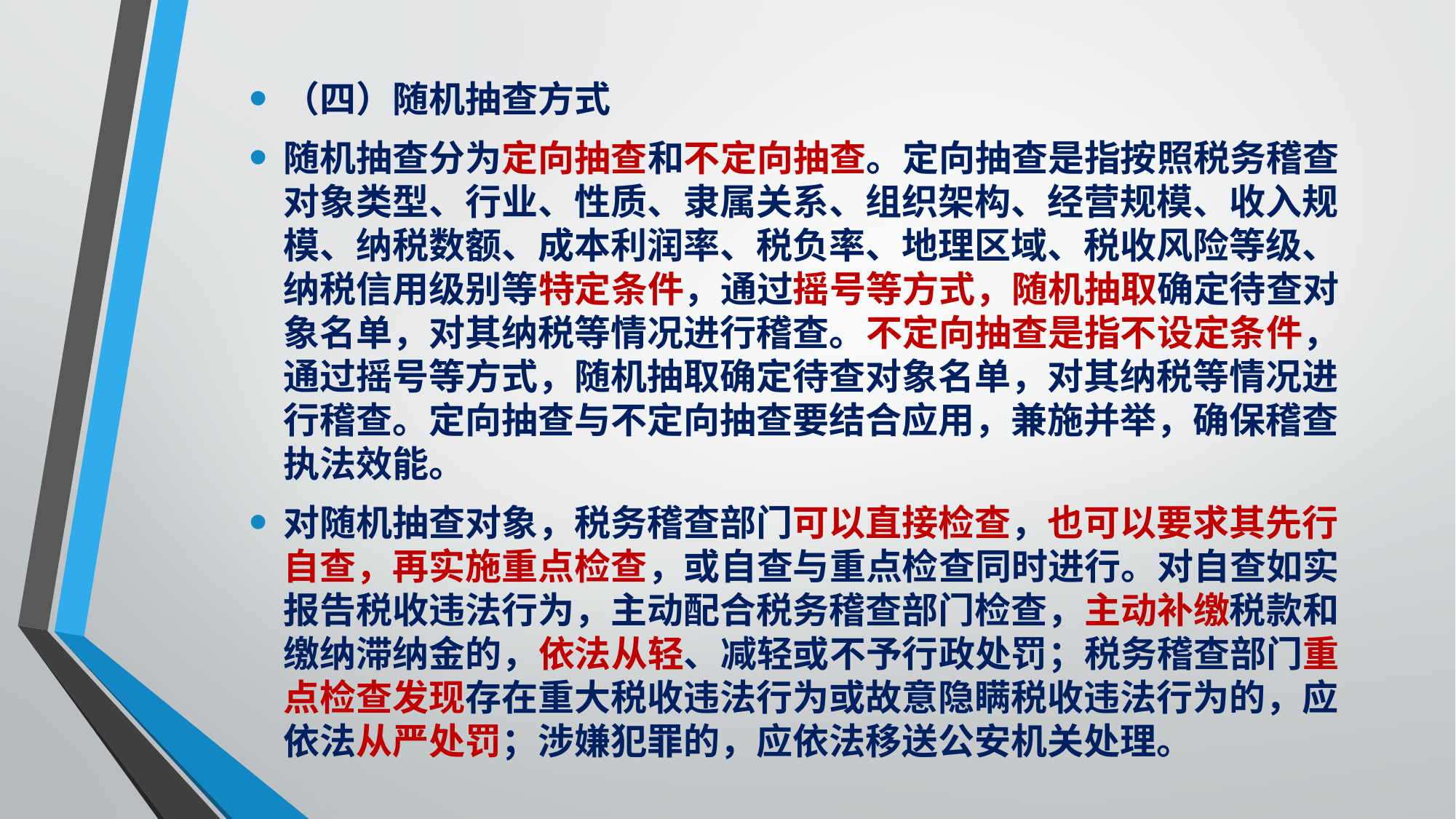

（四）随机抽查方式
随机抽查分为定向抽查和不定向抽查。定向抽查是指按照税务稽查对象类型、行业、性质、隶属关系、组织架构、经营规模、收入规模、纳税数额、成本利润率、税负率、地理区域、税收风险等级、纳税信用级别等特定条件，通过摇号等方式，随机抽取确定待查对象名单，对其纳税等情况进行稽查。不定向抽查是指不设定条件，通过摇号等方式，随机抽取确定待查对象名单，对其纳税等情况进行稽查。定向抽查与不定向抽查要结合应用，兼施并举，确保稽查执法效能。
对随机抽查对象，税务稽查部门可以直接检查，也可以要求其先行自查，再实施重点检查，或自查与重点检查同时进行。对自查如实报告税收违法行为，主动配合税务稽查部门检查，主动补缴税款和缴纳滞纳金的，依法从轻、减轻或不予行政处罚；税务稽查部门重点检查发现存在重大税收违法行为或故意隐瞒税收违法行为的，应依法从严处罚；涉嫌犯罪的，应依法移送公安机关处理。